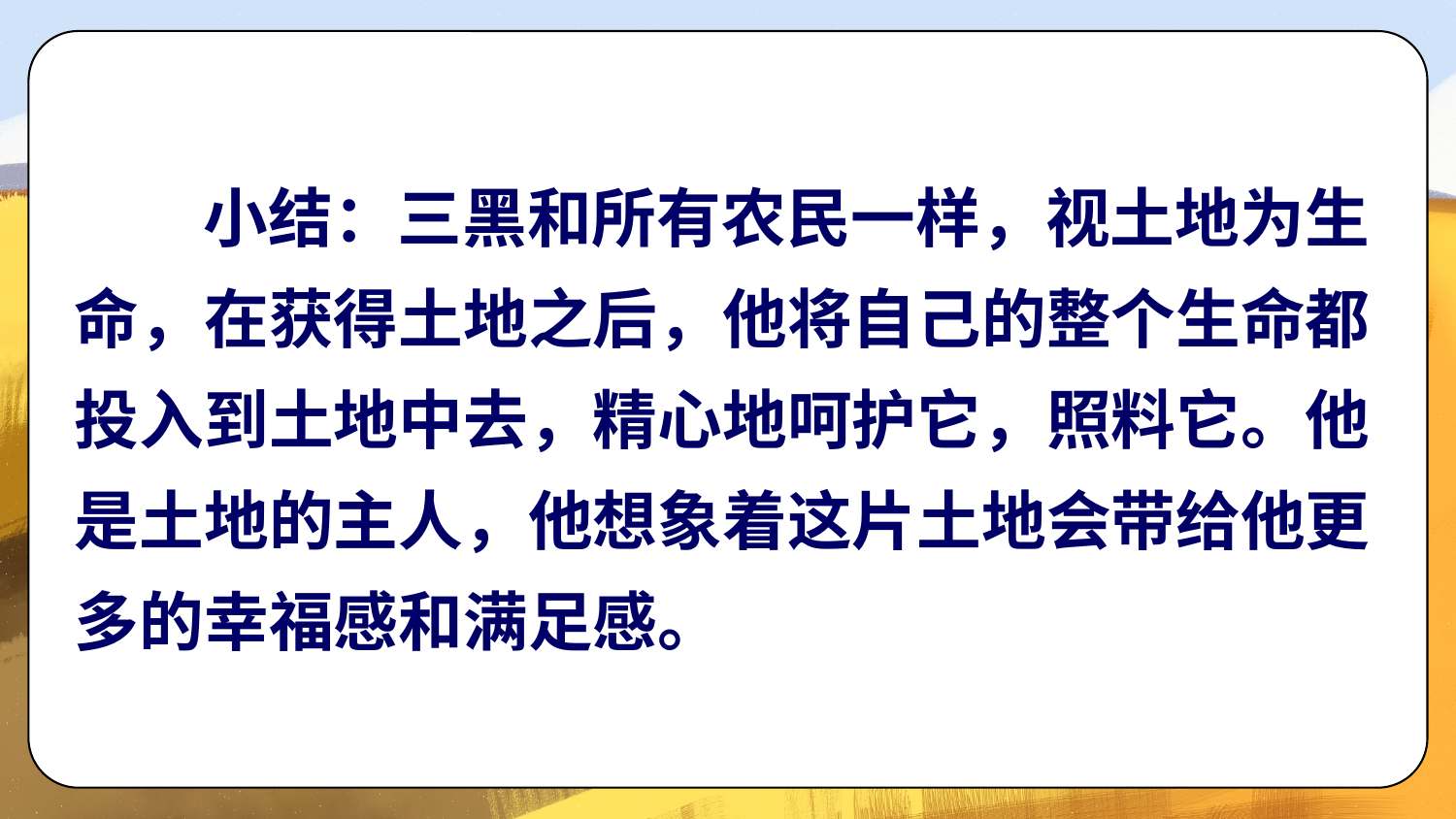

小结：三黑和所有农民一样，视土地为生命，在获得土地之后，他将自己的整个生命都投入到土地中去，精心地呵护它，照料它。他是土地的主人，他想象着这片土地会带给他更多的幸福感和满足感。